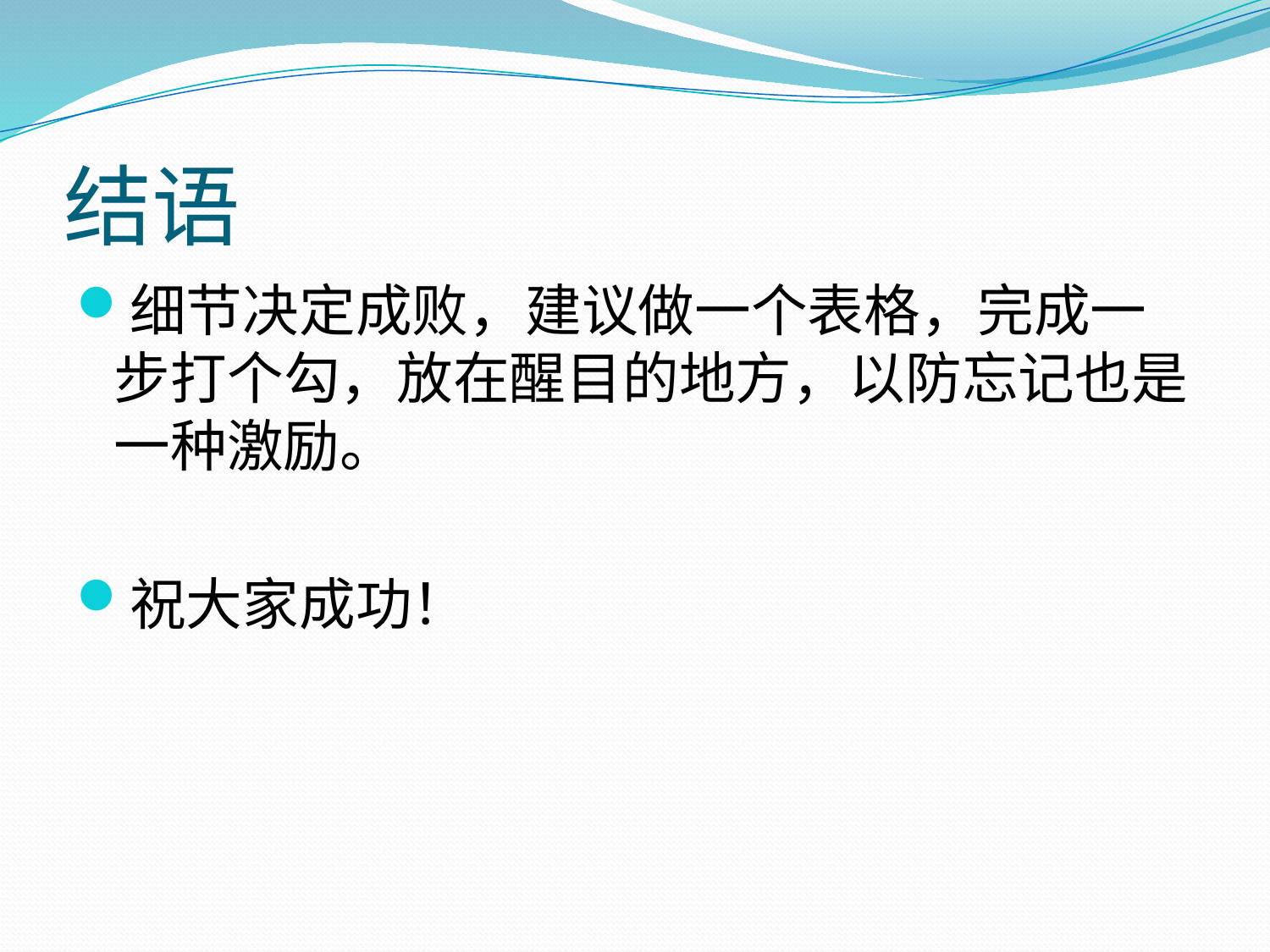

# 结语
细节决定成败，建议做一个表格，完成一步打个勾，放在醒目的地方，以防忘记也是一种激励。

祝大家成功！